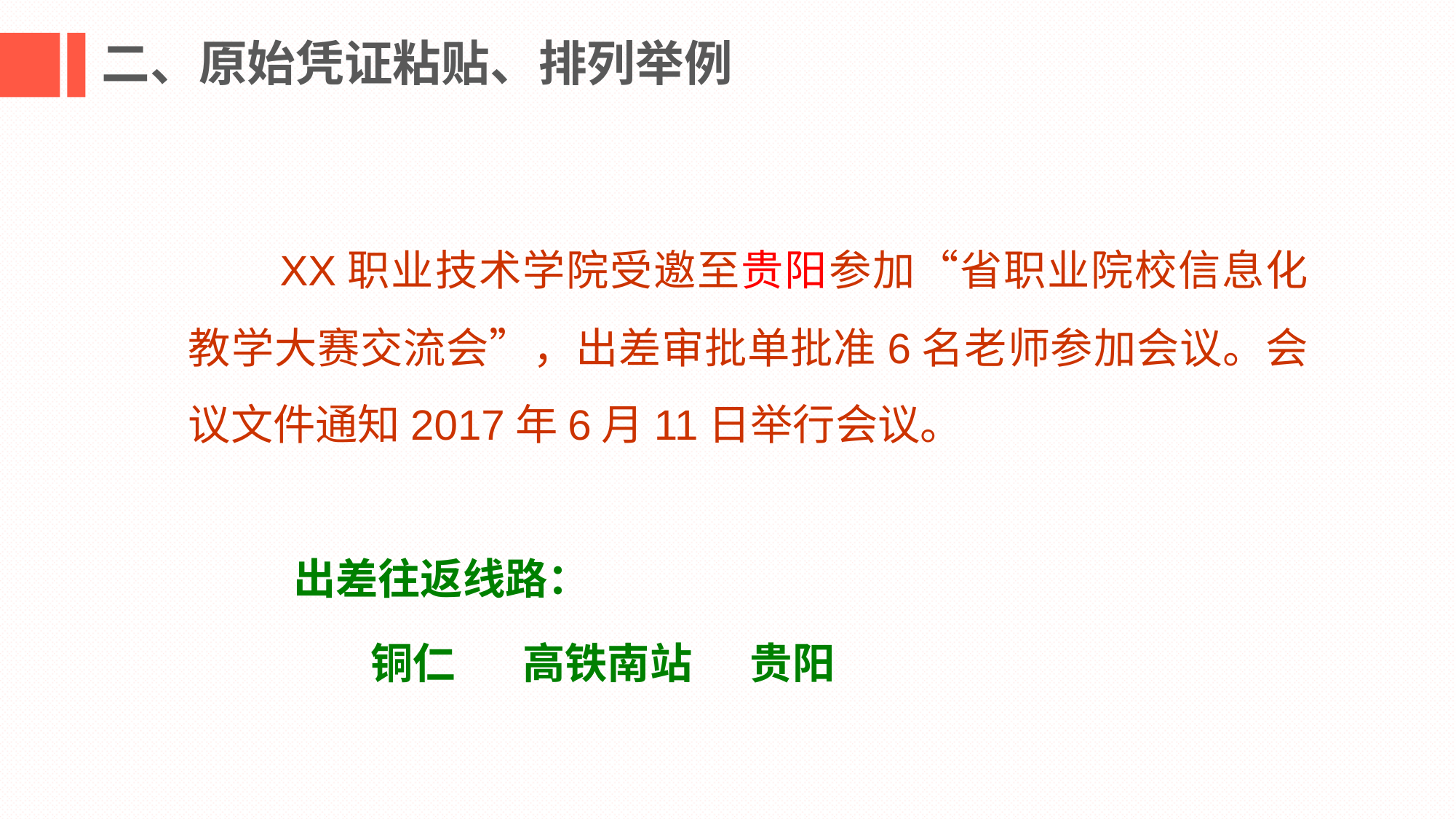

二、原始凭证粘贴、排列举例

        XX职业技术学院受邀至贵阳参加“省职业院校信息化教学大赛交流会”，出差审批单批准6名老师参加会议。会议文件通知2017年6月11日举行会议。
  出差往返线路：
          铜仁       高铁南站      贵阳